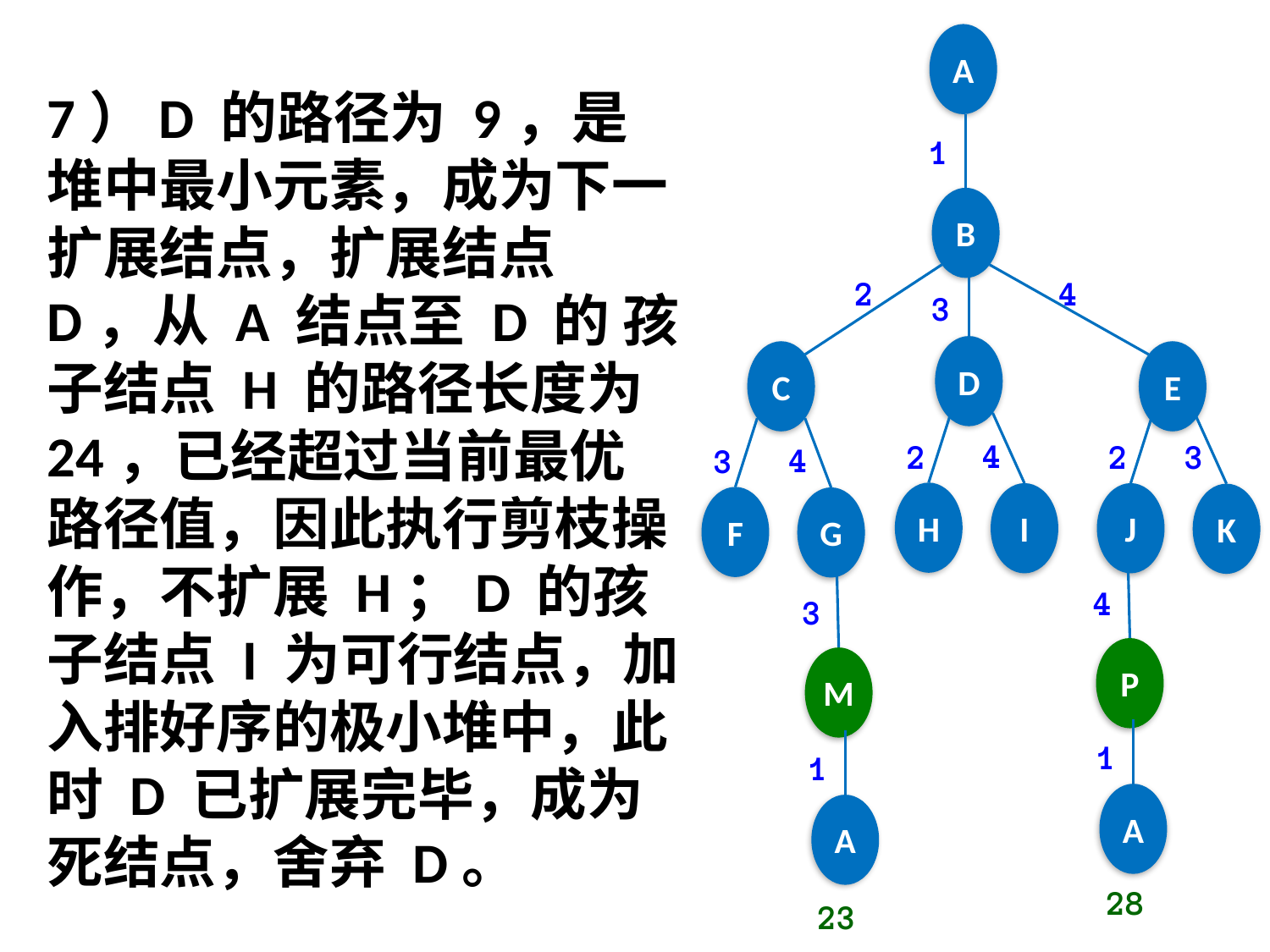

A
7）D 的路径为 9，是堆中最小元素，成为下一扩展结点，扩展结点 D，从 A 结点至 D 的 孩子结点 H 的路径长度为 24，已经超过当前最优路径值，因此执行剪枝操作，不扩展 H；D 的孩子结点 I 为可行结点，加入排好序的极小堆中，此时 D 已扩展完毕，成为死结点，舍弃 D。
1
B
2
4
3
D
C
E
4
3
2
2
4
3
H
J
I
K
F
G
4
3
P
M
1
1
A
A
28
23